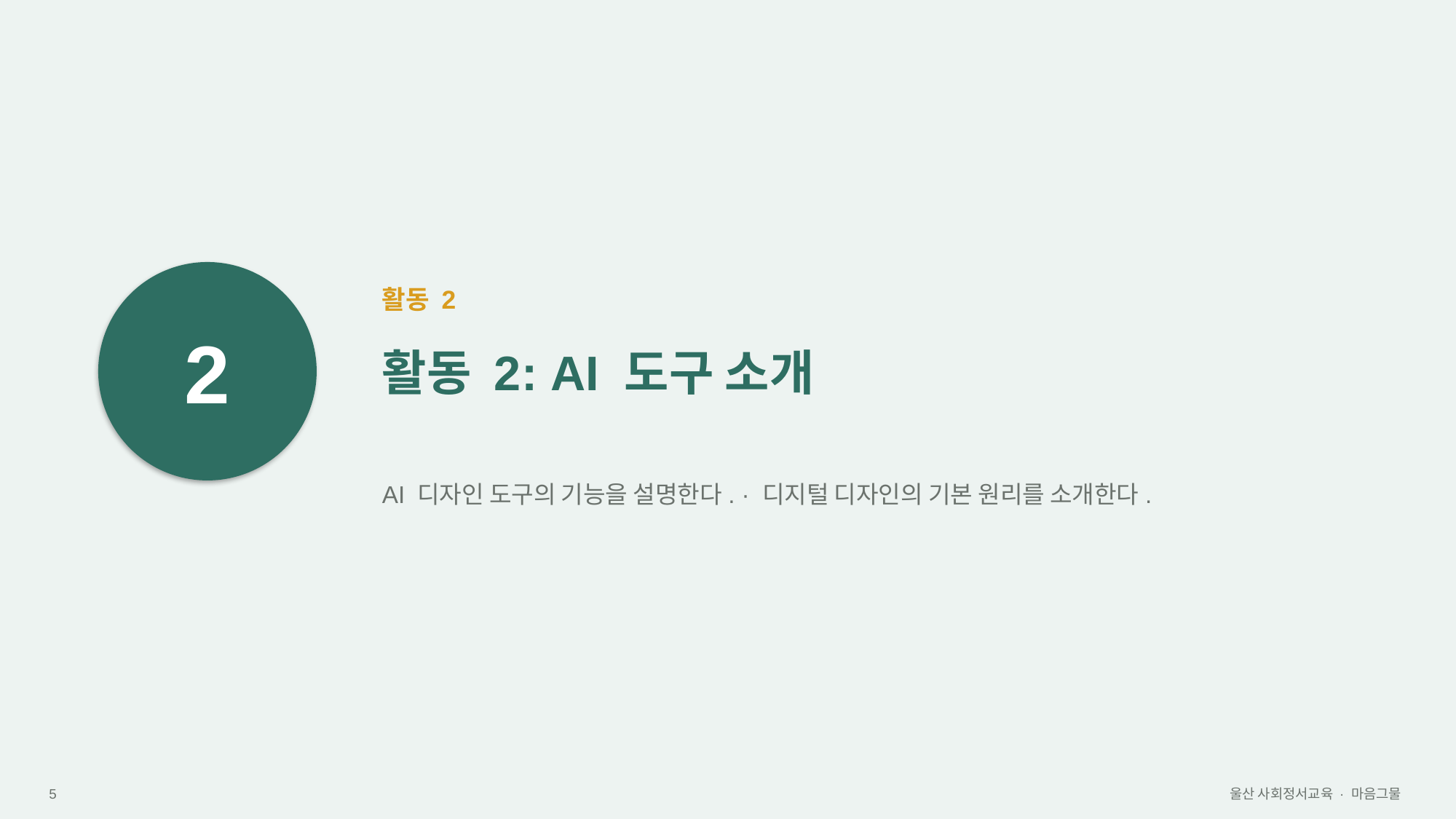

2
활동 2
활동 2: AI 도구 소개
AI 디자인 도구의 기능을 설명한다. · 디지털 디자인의 기본 원리를 소개한다.
5
울산 사회정서교육 · 마음그물